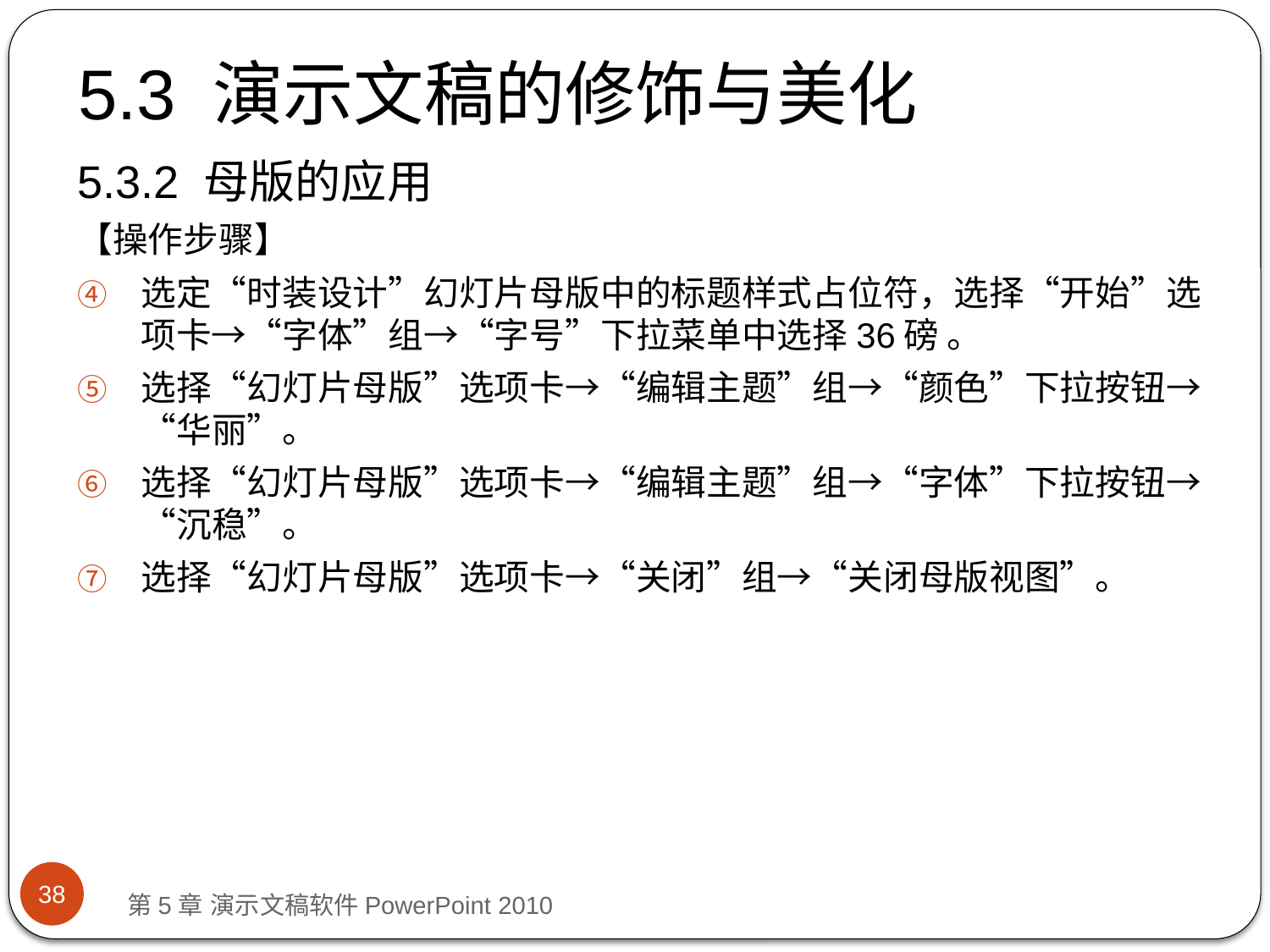

# 5.3 演示文稿的修饰与美化
5.3.2 母版的应用
【操作步骤】
选定“时装设计”幻灯片母版中的标题样式占位符，选择“开始”选项卡→“字体”组→“字号”下拉菜单中选择36磅 。
选择“幻灯片母版”选项卡→“编辑主题”组→“颜色”下拉按钮→“华丽”。
选择“幻灯片母版”选项卡→“编辑主题”组→“字体”下拉按钮→“沉稳”。
选择“幻灯片母版”选项卡→“关闭”组→“关闭母版视图”。

38
第5章 演示文稿软件PowerPoint 2010